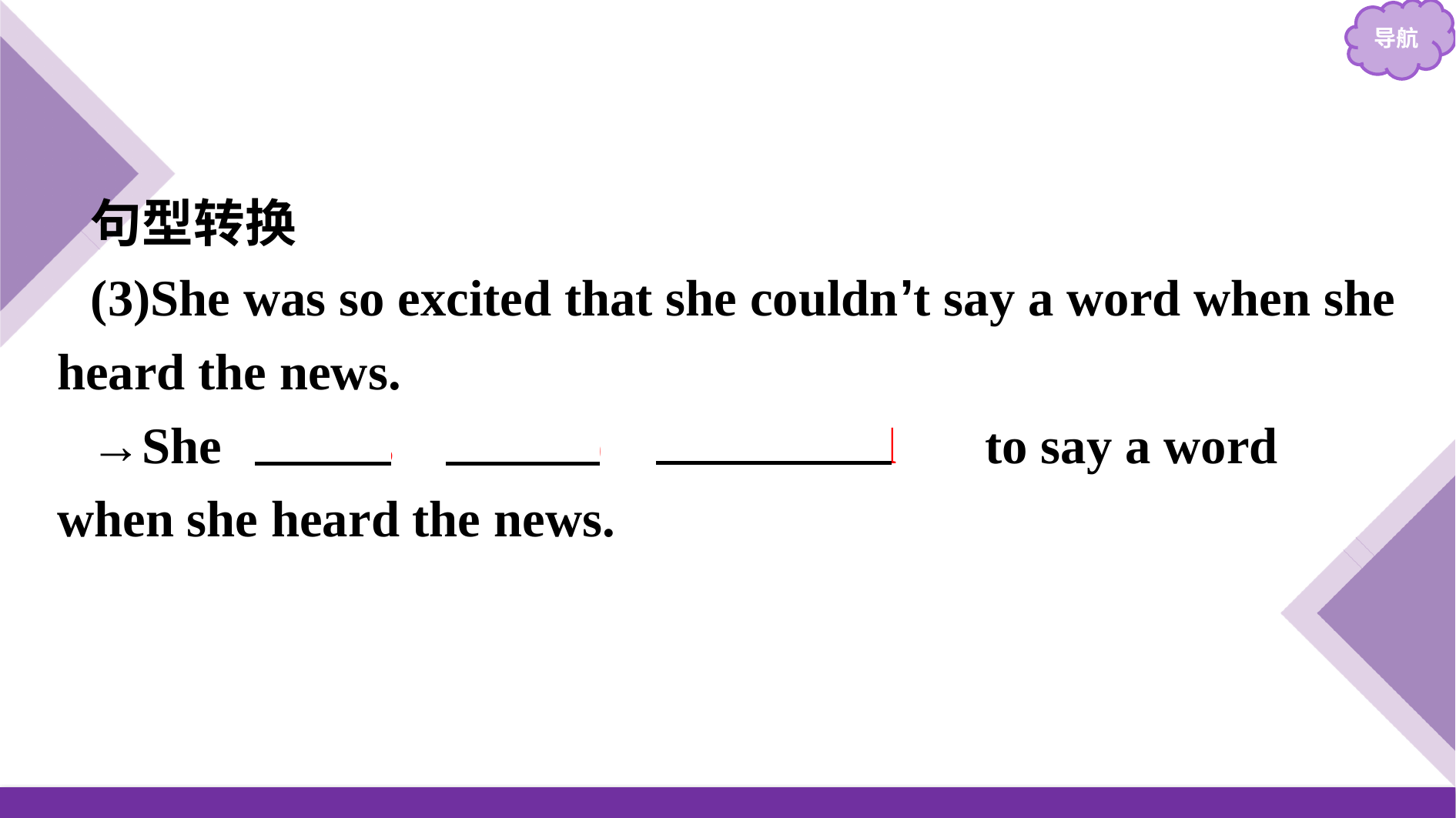

句型转换
(3)She was so excited that she couldn’t say a word when she heard the news.
→She 　was　 　too　 　excited　 to say a word when she heard the news.